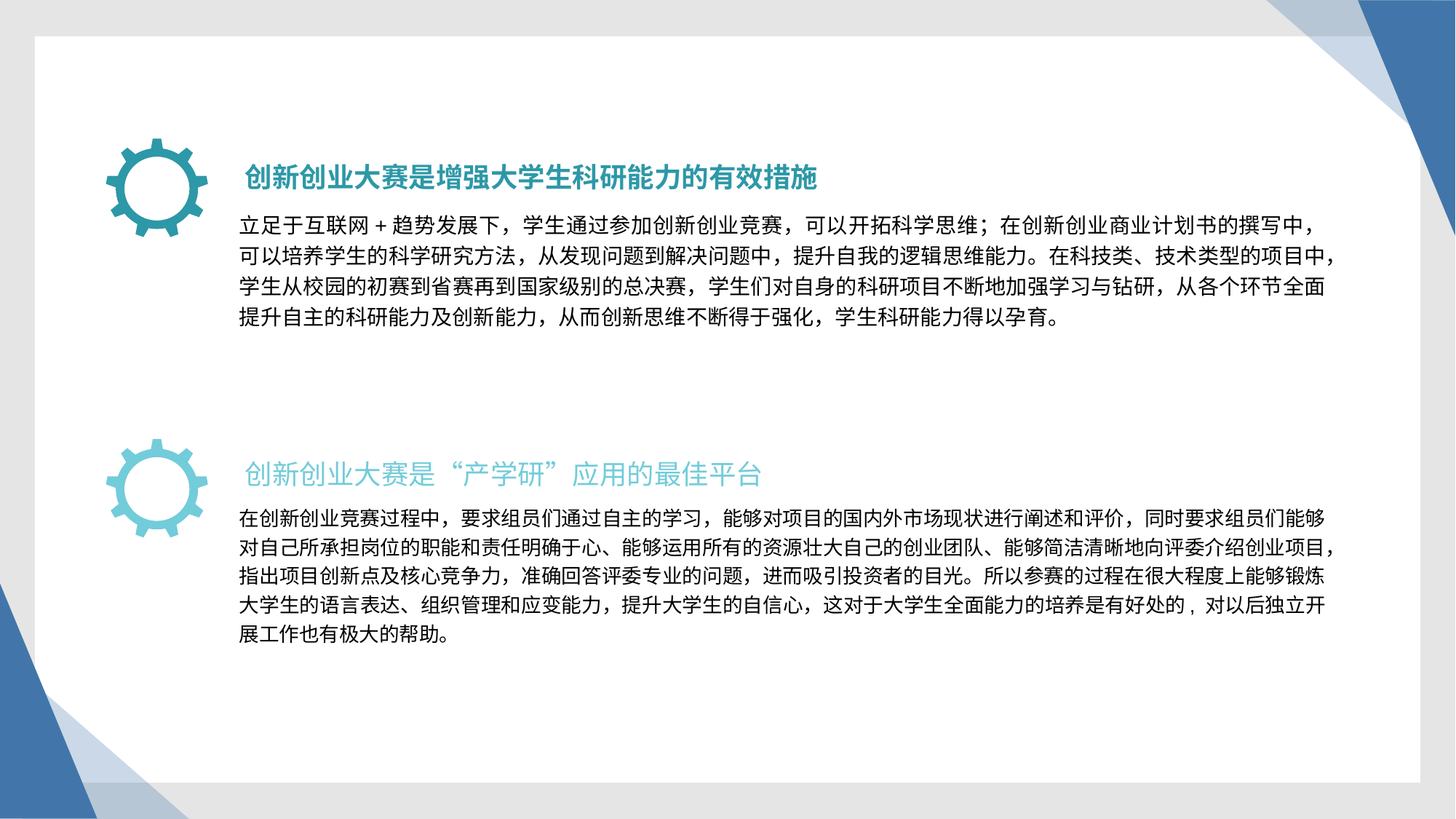

创新创业大赛是增强大学生科研能力的有效措施

立足于互联网+趋势发展下，学生通过参加创新创业竞赛，可以开拓科学思维；在创新创业商业计划书的撰写中，可以培养学生的科学研究方法，从发现问题到解决问题中，提升自我的逻辑思维能力。在科技类、技术类型的项目中，学生从校园的初赛到省赛再到国家级别的总决赛，学生们对自身的科研项目不断地加强学习与钻研，从各个环节全面提升自主的科研能力及创新能力，从而创新思维不断得于强化，学生科研能力得以孕育。
创新创业大赛是“产学研”应用的最佳平台

在创新创业竞赛过程中，要求组员们通过自主的学习，能够对项目的国内外市场现状进行阐述和评价，同时要求组员们能够对自己所承担岗位的职能和责任明确于心、能够运用所有的资源壮大自己的创业团队、能够简洁清晰地向评委介绍创业项目，指出项目创新点及核心竞争力，准确回答评委专业的问题，进而吸引投资者的目光。所以参赛的过程在很大程度上能够锻炼大学生的语言表达、组织管理和应变能力，提升大学生的自信心，这对于大学生全面能力的培养是有好处的, 对以后独立开展工作也有极大的帮助。